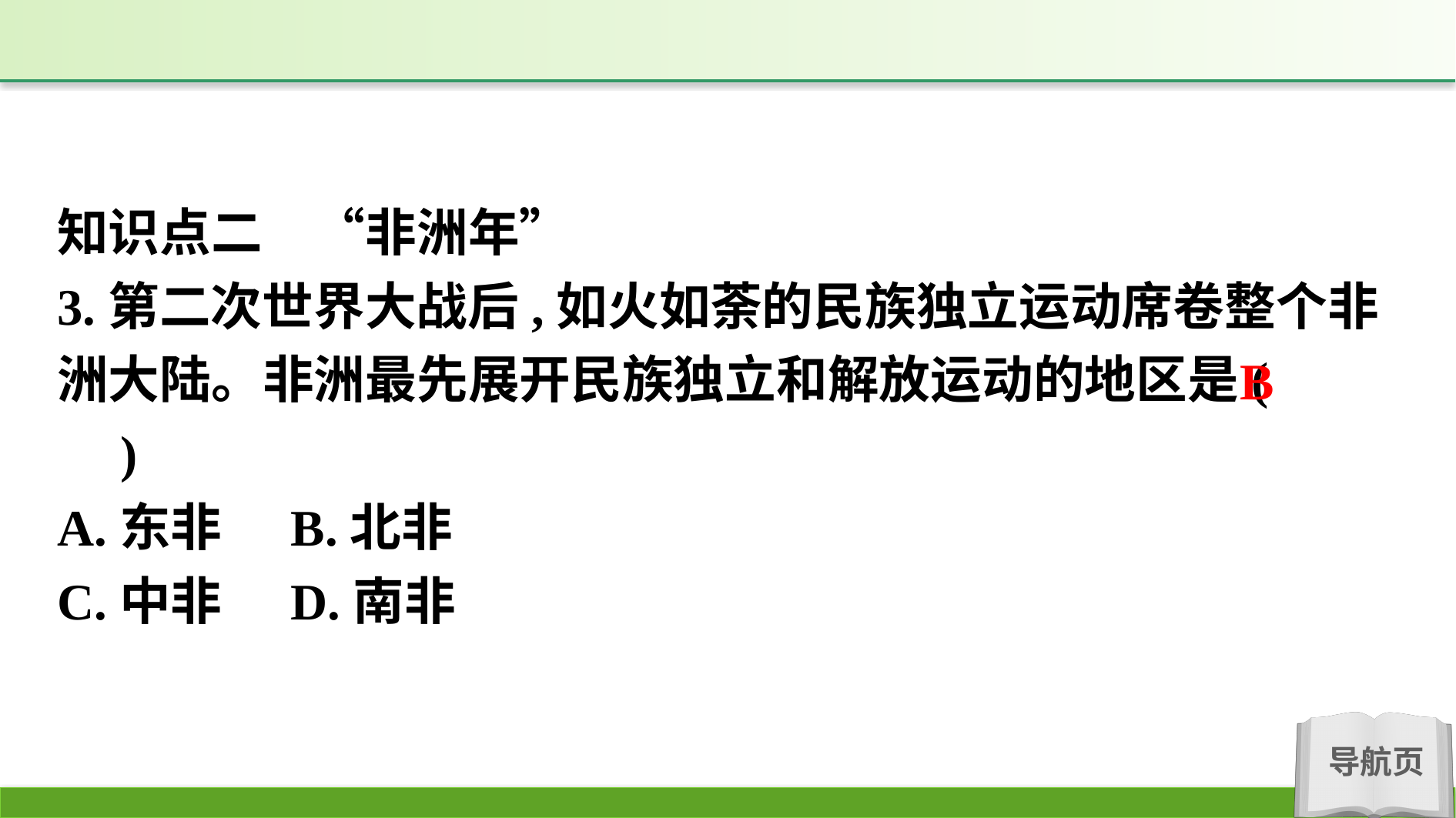

知识点二　“非洲年”
3.第二次世界大战后,如火如荼的民族独立运动席卷整个非洲大陆。非洲最先展开民族独立和解放运动的地区是(　　)
A.东非	B.北非
C.中非	D.南非
B